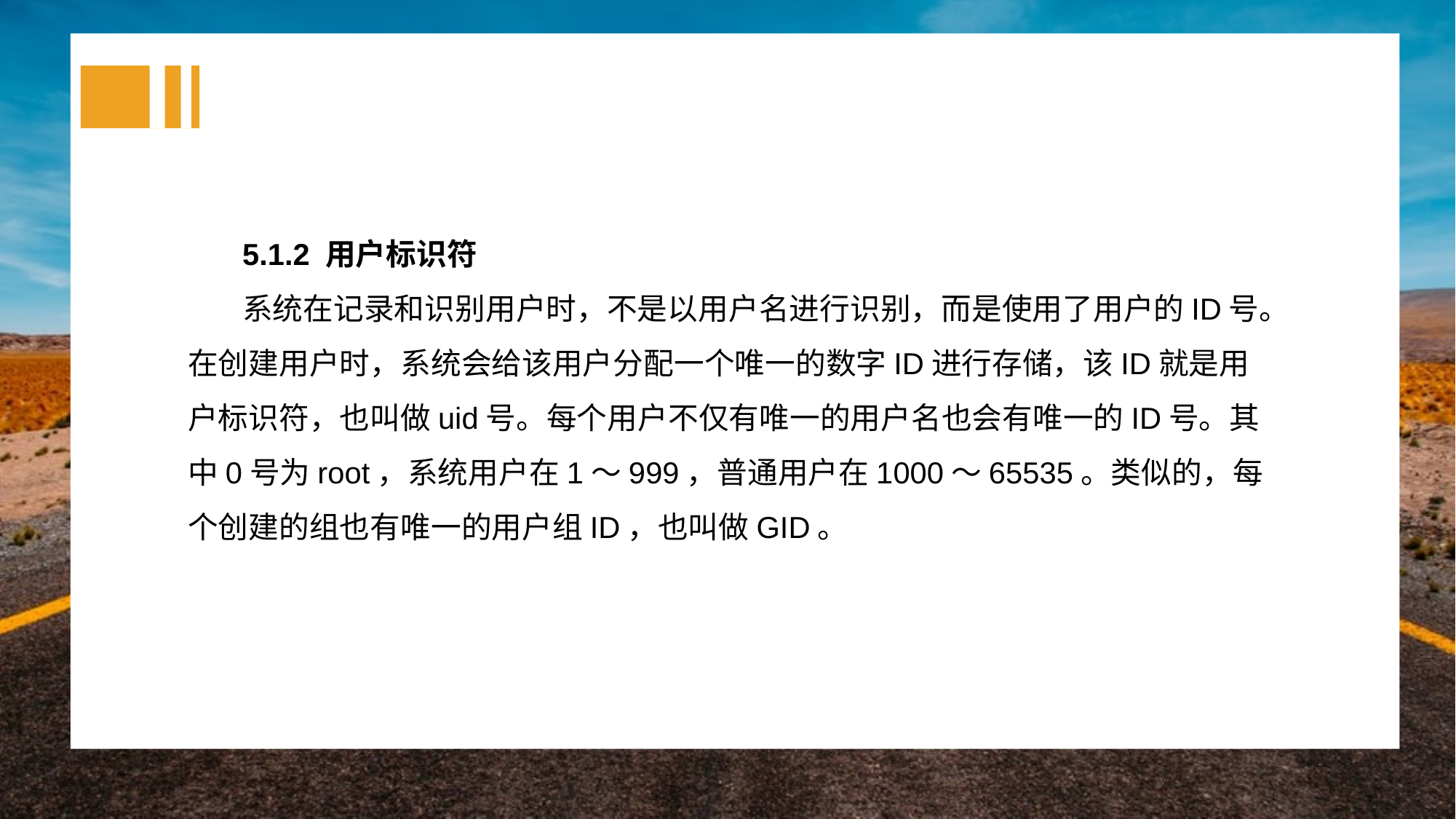

5.1.2 用户标识符
系统在记录和识别用户时，不是以用户名进行识别，而是使用了用户的ID号。在创建用户时，系统会给该用户分配一个唯一的数字ID进行存储，该ID就是用户标识符，也叫做uid号。每个用户不仅有唯一的用户名也会有唯一的ID号。其中0号为root，系统用户在1～999，普通用户在1000～65535。类似的，每个创建的组也有唯一的用户组ID，也叫做GID。